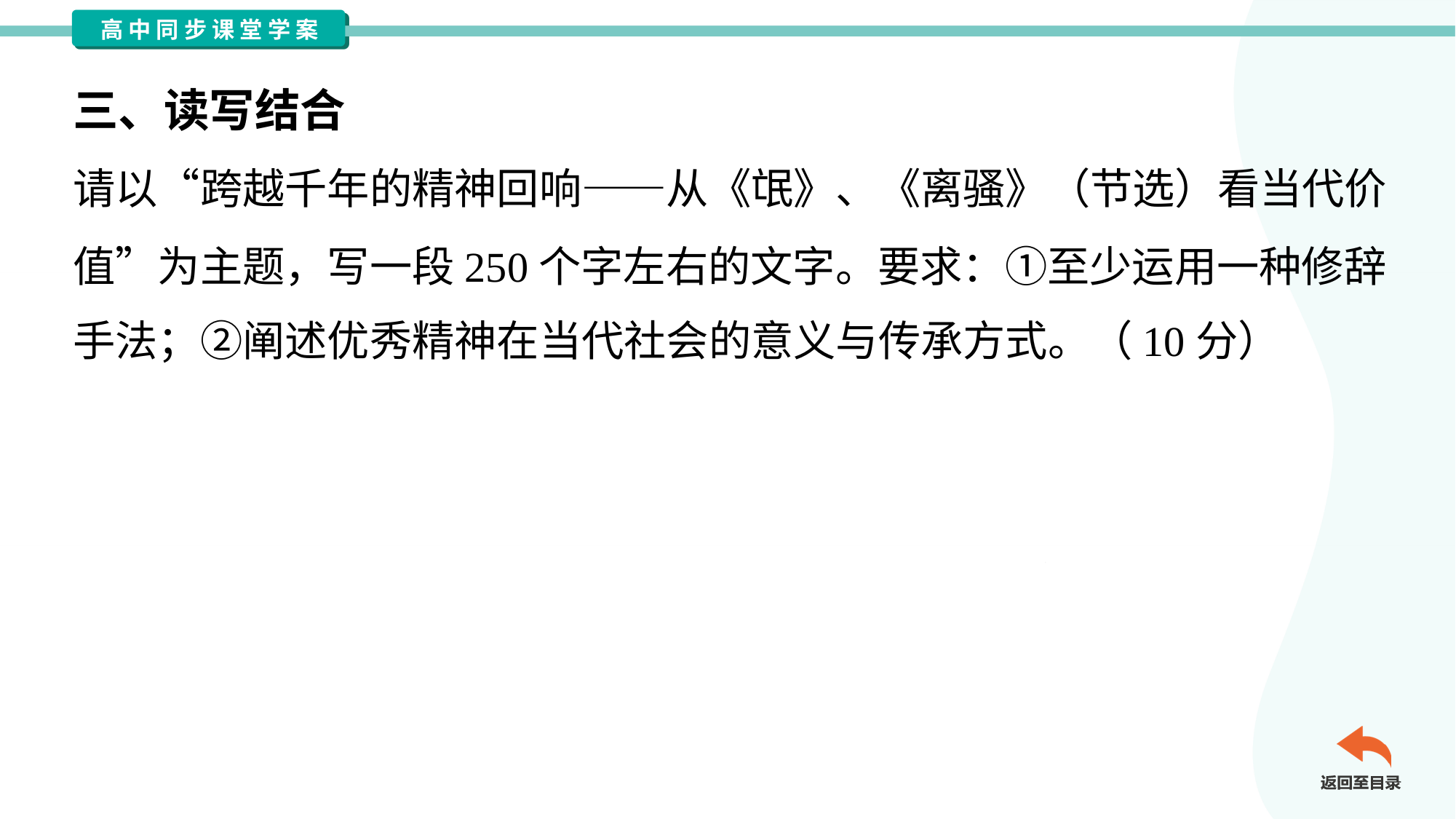

三、读写结合
请以“跨越千年的精神回响——从《氓》、《离骚》（节选）看当代价
值”为主题，写一段250个字左右的文字。要求：①至少运用一种修辞
手法；②阐述优秀精神在当代社会的意义与传承方式。（10分）